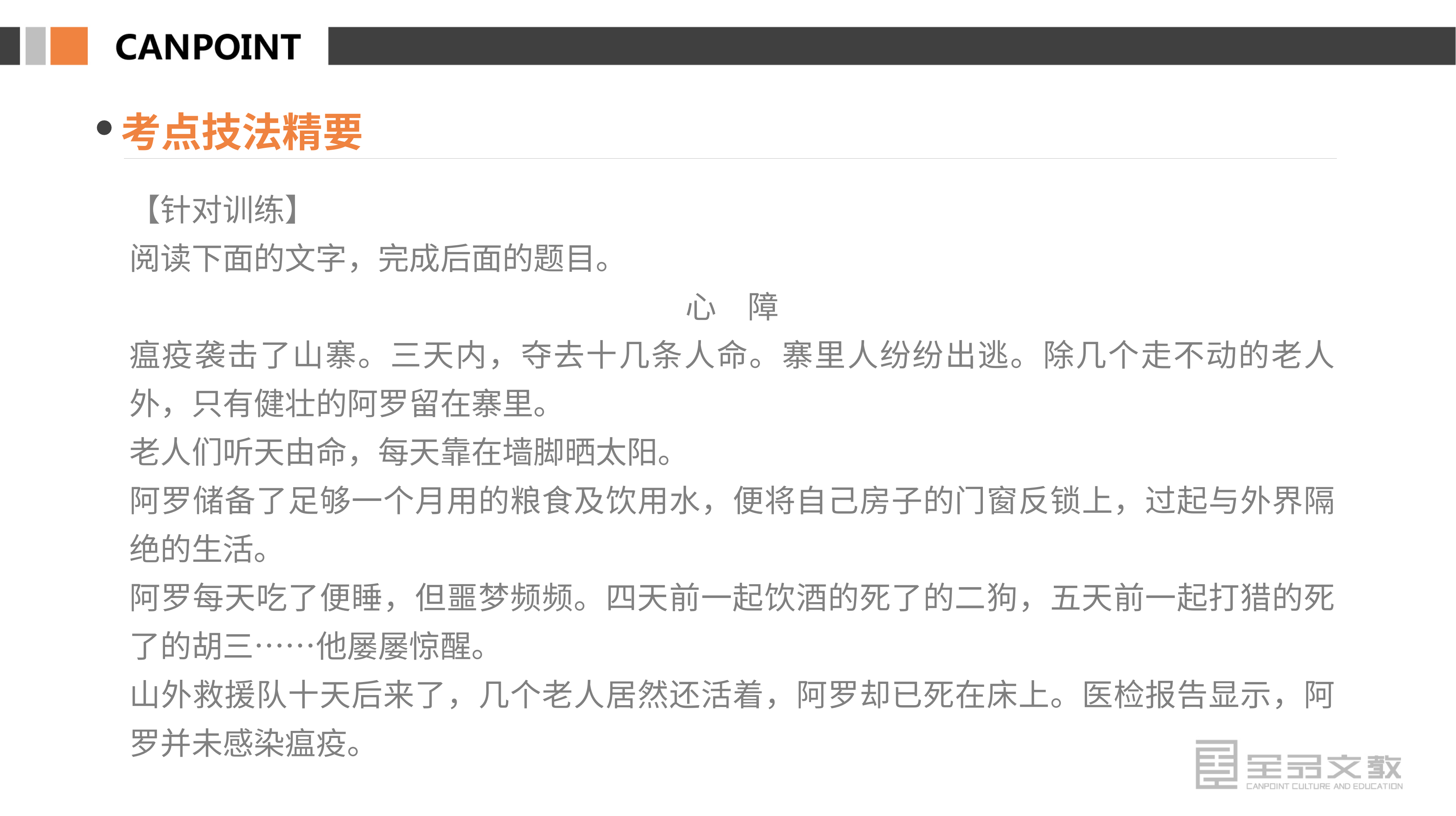

考点技法精要

【针对训练】
阅读下面的文字，完成后面的题目。
心　障
瘟疫袭击了山寨。三天内，夺去十几条人命。寨里人纷纷出逃。除几个走不动的老人外，只有健壮的阿罗留在寨里。
老人们听天由命，每天靠在墙脚晒太阳。
阿罗储备了足够一个月用的粮食及饮用水，便将自己房子的门窗反锁上，过起与外界隔绝的生活。
阿罗每天吃了便睡，但噩梦频频。四天前一起饮酒的死了的二狗，五天前一起打猎的死了的胡三……他屡屡惊醒。
山外救援队十天后来了，几个老人居然还活着，阿罗却已死在床上。医检报告显示，阿罗并未感染瘟疫。